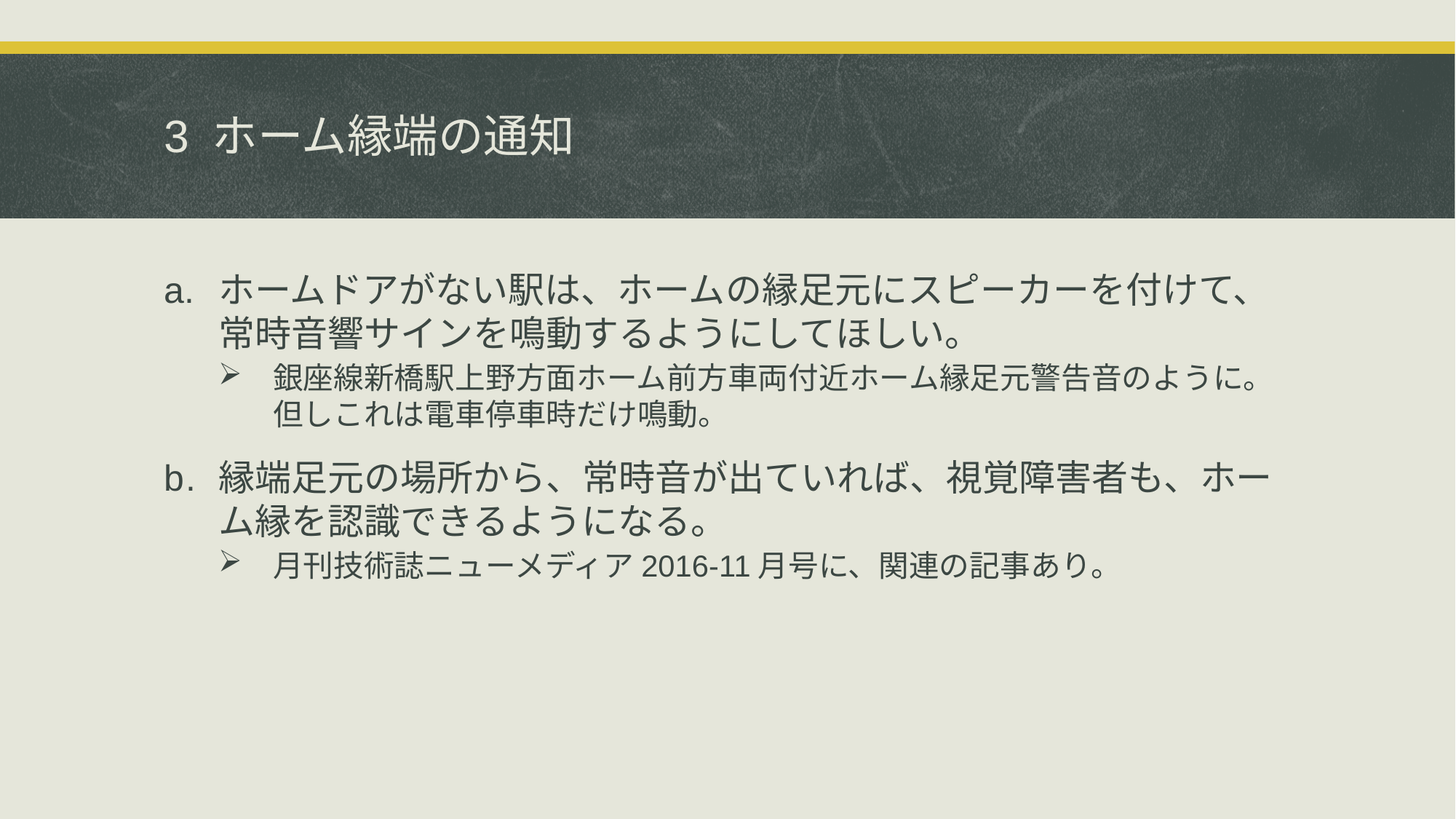

# 3 ホーム縁端の通知
ホームドアがない駅は、ホームの縁足元にスピーカーを付けて、常時音響サインを鳴動するようにしてほしい。
銀座線新橋駅上野方面ホーム前方車両付近ホーム縁足元警告音のように。
但しこれは電車停車時だけ鳴動。
縁端足元の場所から、常時音が出ていれば、視覚障害者も、ホーム縁を認識できるようになる。
月刊技術誌ニューメディア2016-11月号に、関連の記事あり。